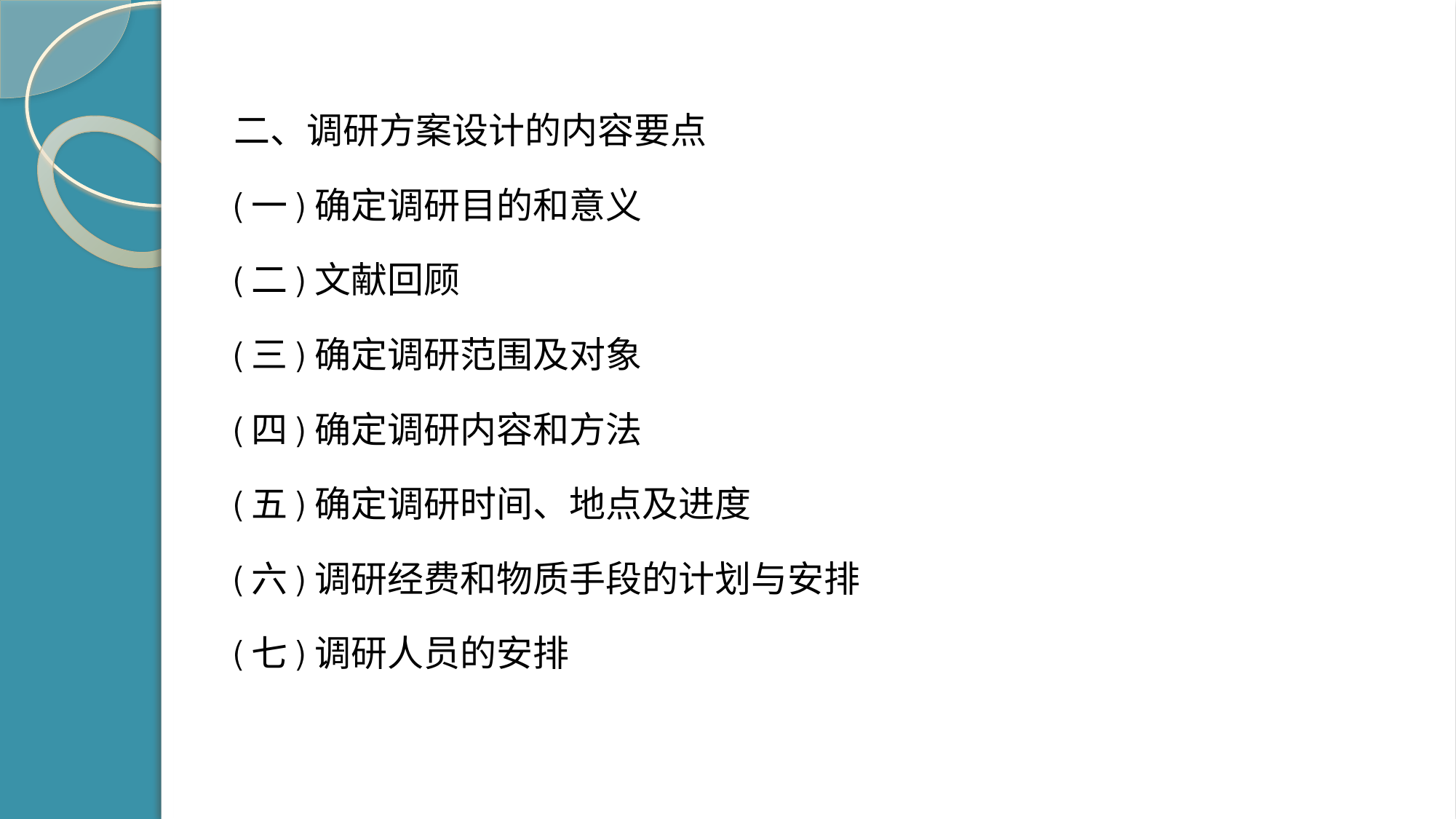

二、调研方案设计的内容要点
(一)确定调研目的和意义
(二)文献回顾
(三)确定调研范围及对象
(四)确定调研内容和方法
(五)确定调研时间、地点及进度
(六)调研经费和物质手段的计划与安排
(七)调研人员的安排